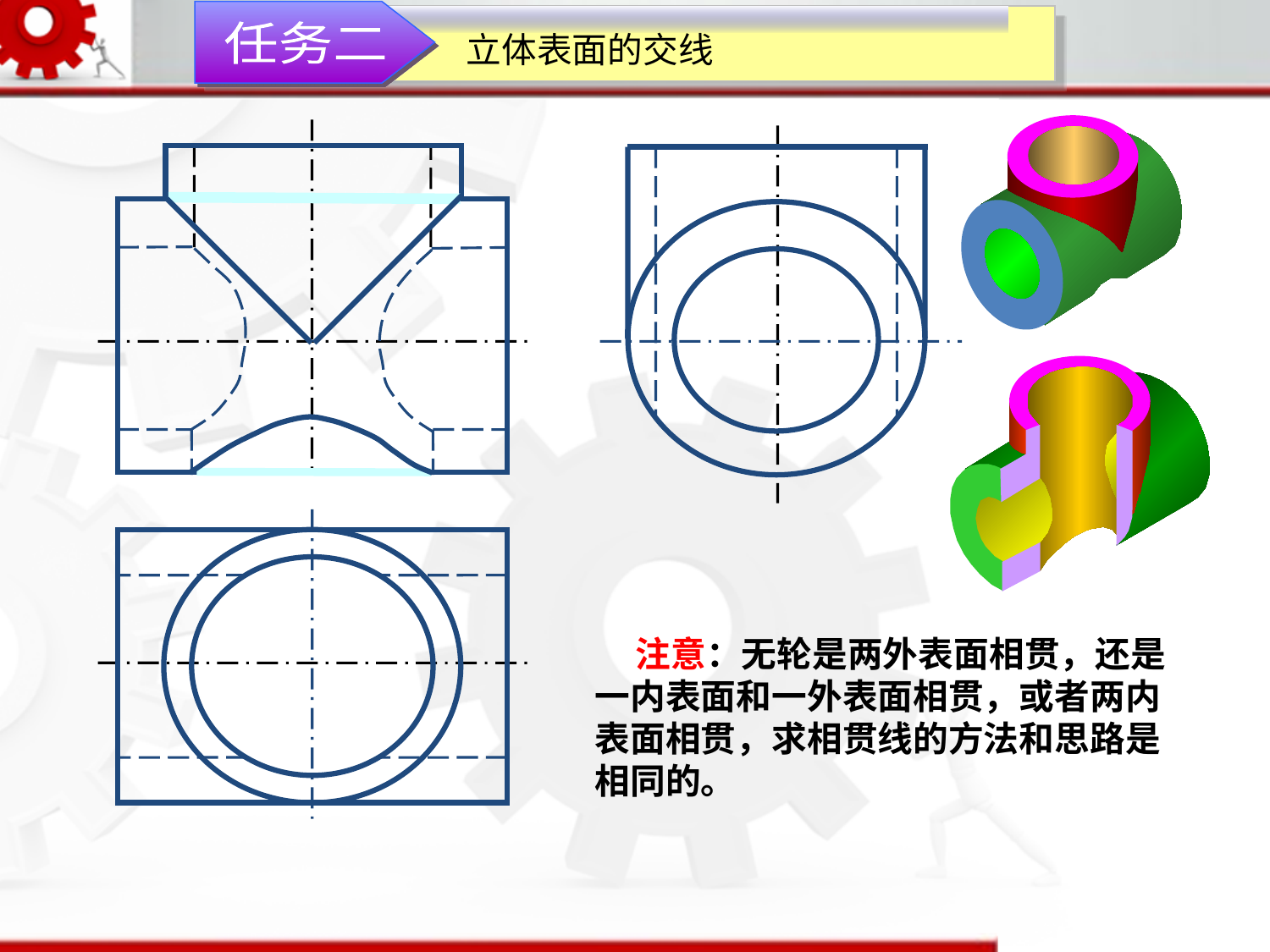

任务二
立体表面的交线

    注意：无轮是两外表面相贯，还是一内表面和一外表面相贯，或者两内表面相贯，求相贯线的方法和思路是相同的。